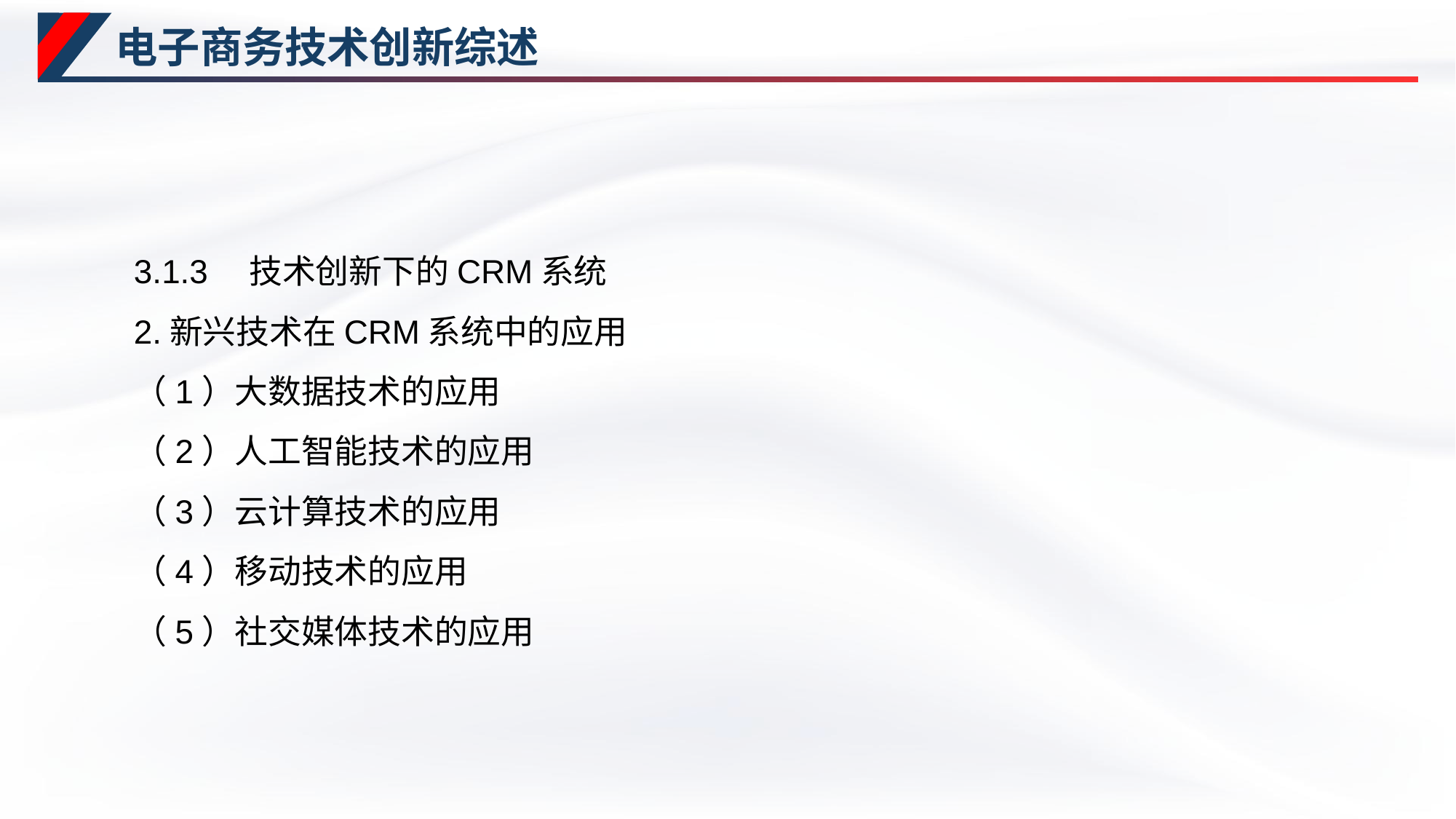

# 电子商务技术创新综述
3.1.3　技术创新下的CRM系统
2.新兴技术在CRM系统中的应用
（1）大数据技术的应用
（2）人工智能技术的应用
（3）云计算技术的应用
（4）移动技术的应用
（5）社交媒体技术的应用